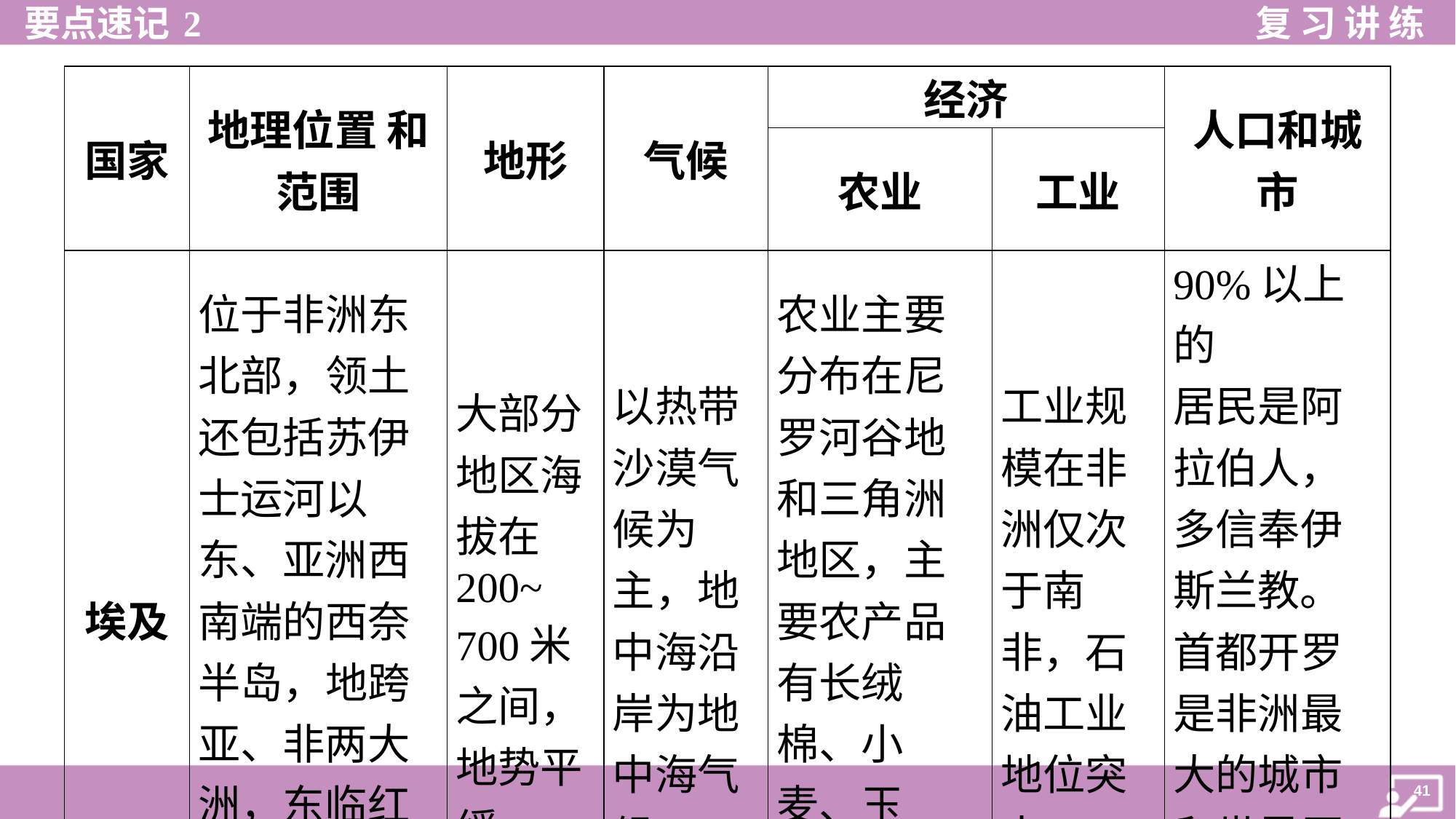

| 国家 | 地理位置 和 范围 | 地形 | 气候 | 经济 |  | 人口和城 市 |
| --- | --- | --- | --- | --- | --- | --- |
|  |  |  |  | 农业 | 工业 |  |
| 埃及 | 位于非洲东 北部，领土 还包括苏伊 士运河以 东、亚洲西 南端的西奈 半岛，地跨 亚、非两大 洲，东临红 海，北临地 中海 | 大部分 地区海 拔在 200~ 700米 之间， 地势平 缓 | 以热带 沙漠气 候为 主，地 中海沿 岸为地 中海气 候 | 农业主要 分布在尼 罗河谷地 和三角洲 地区，主 要农产品 有长绒 棉、小 麦、玉 米、甘蔗 和水果等 | 工业规 模在非 洲仅次 于南 非，石 油工业 地位突 出 | 90%以上的 居民是阿 拉伯人， 多信奉伊 斯兰教。 首都开罗 是非洲最 大的城市 和世界历 史文化名 城 |